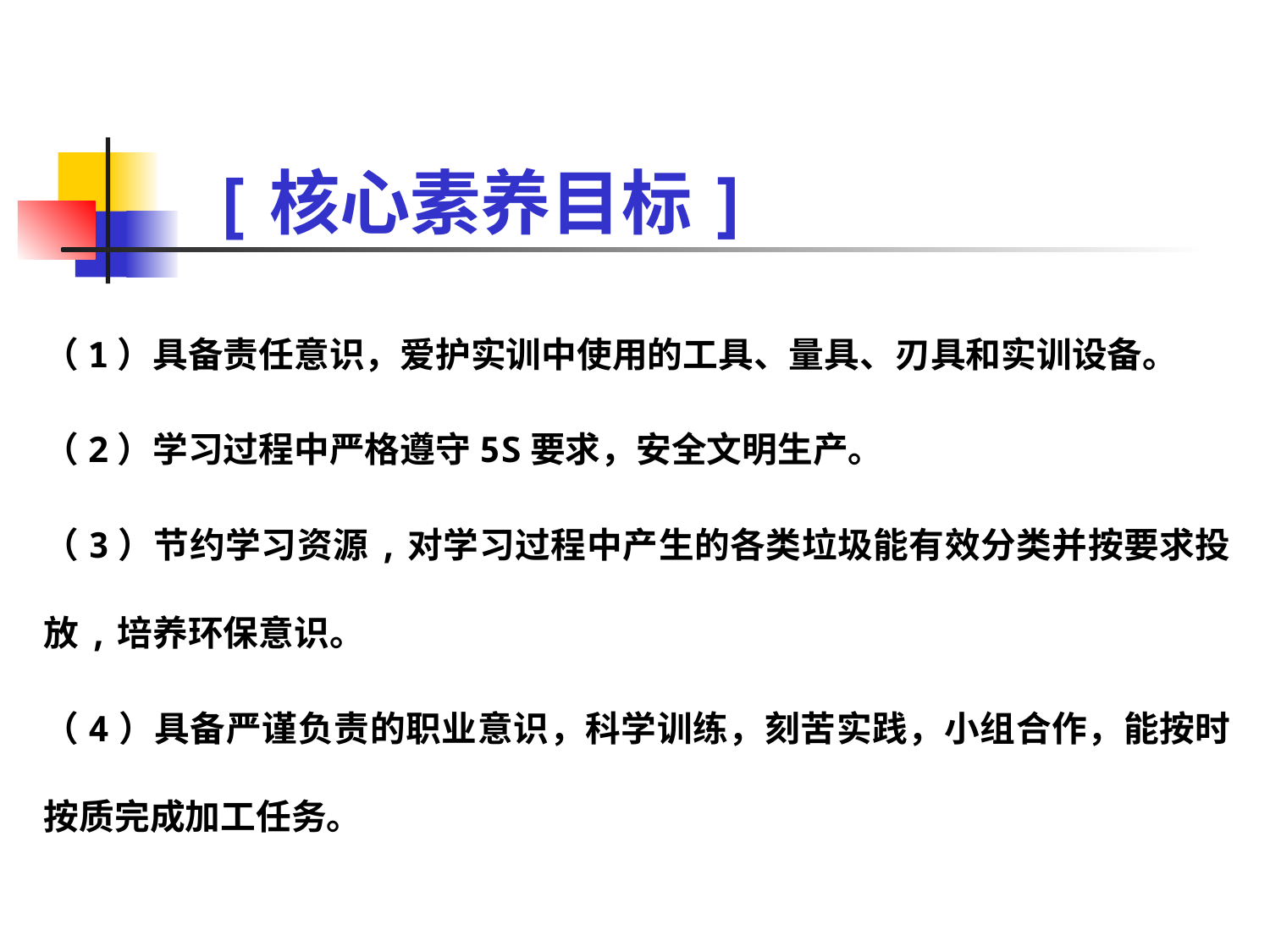

# [核心素养目标]
（1）具备责任意识，爱护实训中使用的工具、量具、刃具和实训设备。
（2）学习过程中严格遵守5S要求，安全文明生产。
（3）节约学习资源,对学习过程中产生的各类垃圾能有效分类并按要求投放,培养环保意识。
（4）具备严谨负责的职业意识，科学训练，刻苦实践，小组合作，能按时按质完成加工任务。